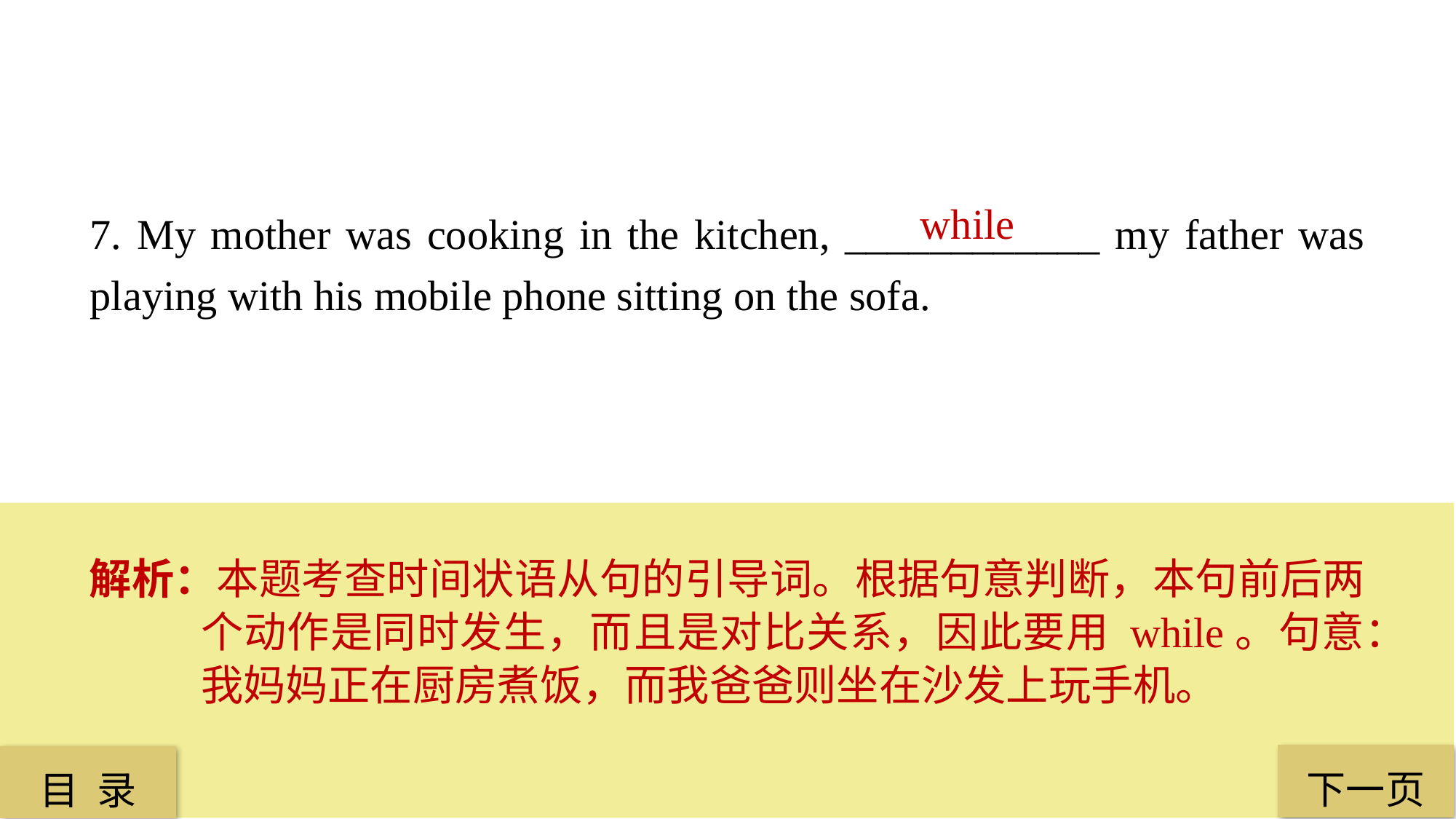

while
7. My mother was cooking in the kitchen, ____________ my father was playing with his mobile phone sitting on the sofa.
解析：本题考查时间状语从句的引导词。根据句意判断，本句前后两个动作是同时发生，而且是对比关系，因此要用 while。句意：我妈妈正在厨房煮饭，而我爸爸则坐在沙发上玩手机。